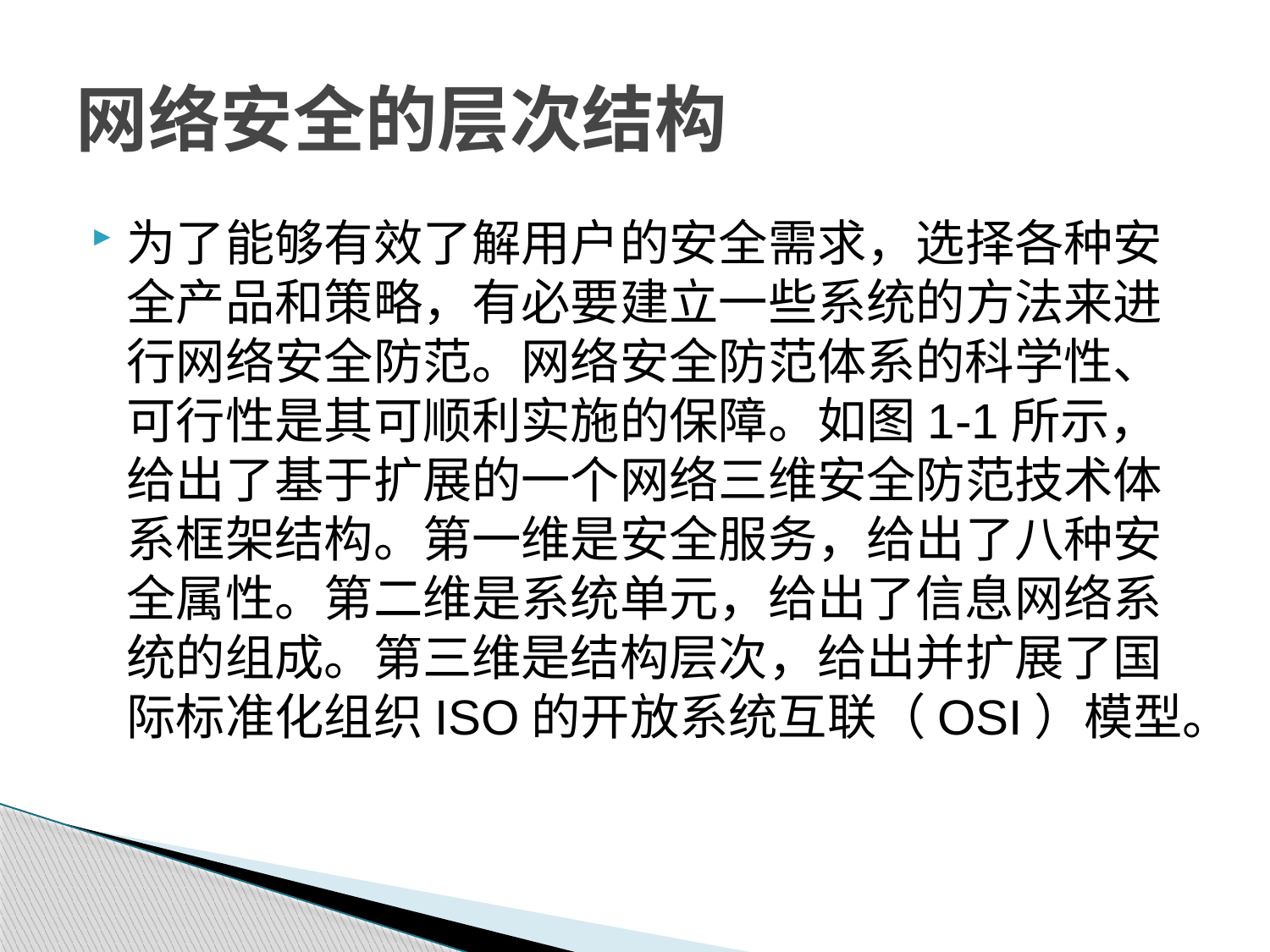

# 网络安全的层次结构
为了能够有效了解用户的安全需求，选择各种安全产品和策略，有必要建立一些系统的方法来进行网络安全防范。网络安全防范体系的科学性、可行性是其可顺利实施的保障。如图1-1所示，给出了基于扩展的一个网络三维安全防范技术体系框架结构。第一维是安全服务，给出了八种安全属性。第二维是系统单元，给出了信息网络系统的组成。第三维是结构层次，给出并扩展了国际标准化组织ISO的开放系统互联（OSI）模型。